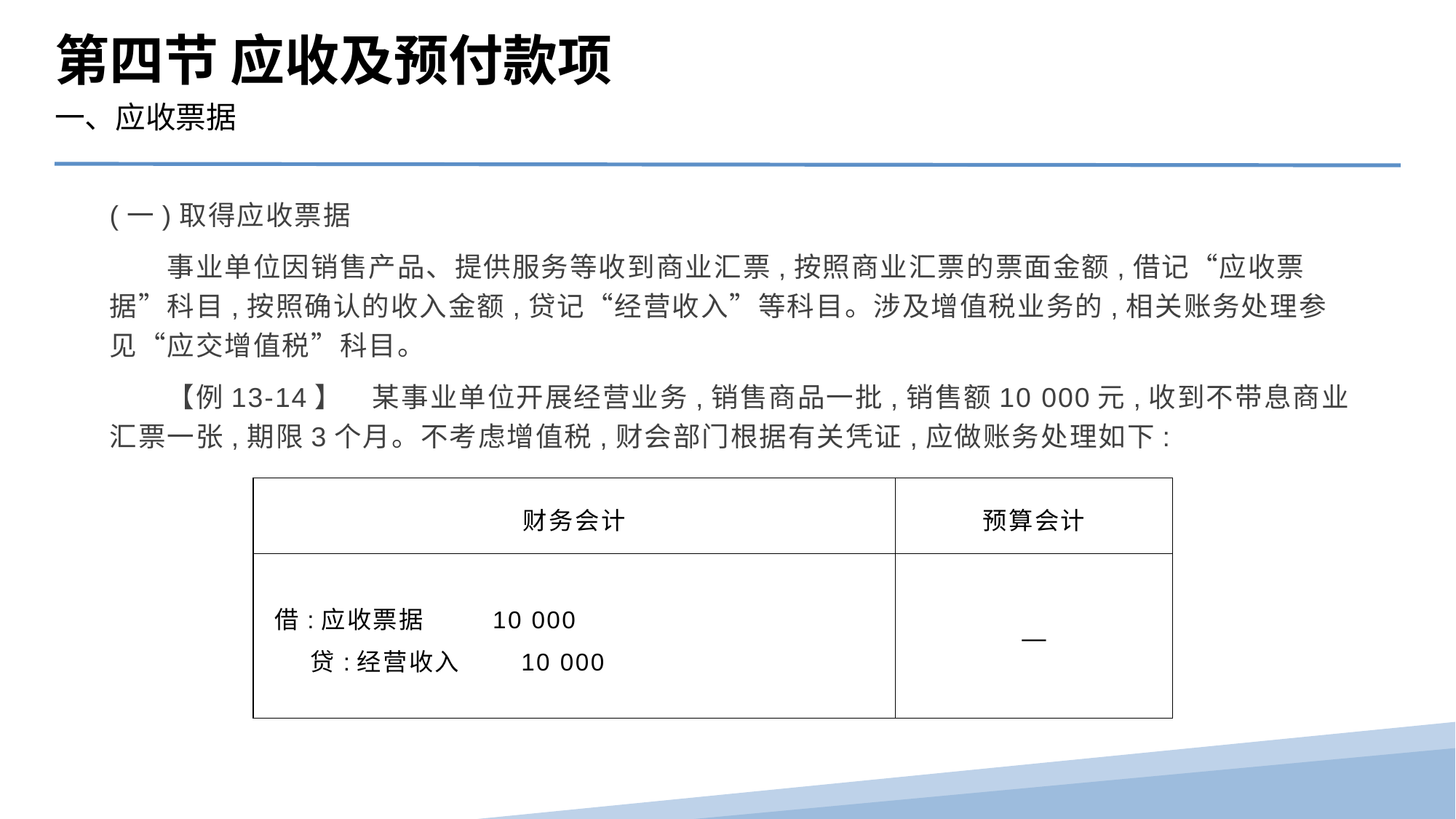

第四节 应收及预付款项
一、应收票据
(一)取得应收票据
　　事业单位因销售产品、提供服务等收到商业汇票,按照商业汇票的票面金额,借记“应收票据”科目,按照确认的收入金额,贷记“经营收入”等科目。涉及增值税业务的,相关账务处理参见“应交增值税”科目。
　　【例13-14】　某事业单位开展经营业务,销售商品一批,销售额10 000元,收到不带息商业汇票一张,期限3个月。不考虑增值税,财会部门根据有关凭证,应做账务处理如下:
| 财务会计 | 预算会计 |
| --- | --- |
| 借:应收票据 10 000 贷:经营收入 10 000 | — |